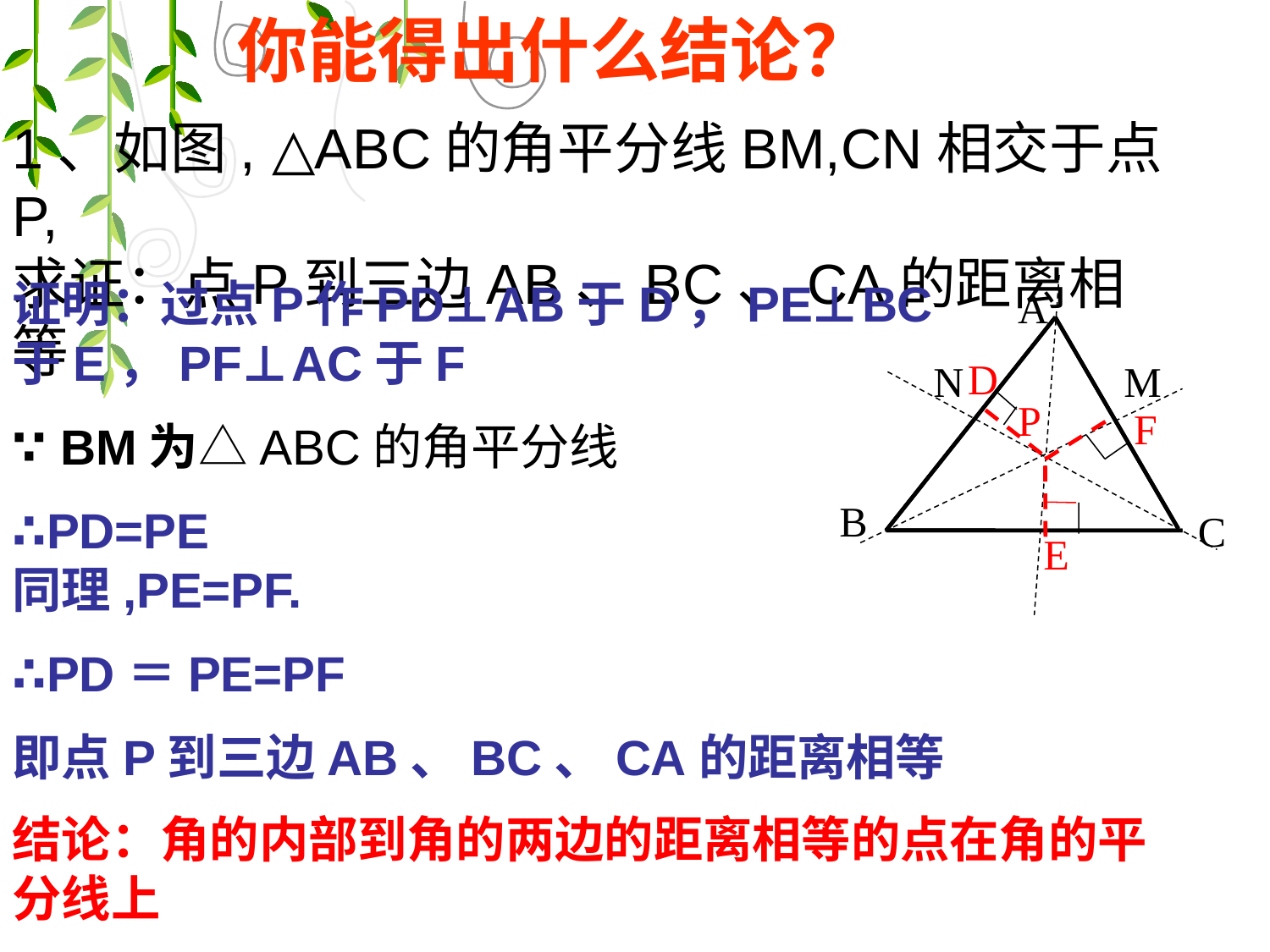

你能得出什么结论？
1、如图, △ABC的角平分线BM,CN相交于点P,
求证：点P到三边AB、BC、CA的距离相等
证明：过点P作PD⊥AB于D，PE⊥BC于E，PF⊥AC于F
∵ BM为△ABC的角平分线
∴PD=PE
同理,PE=PF.
∴PD＝PE=PF
即点P到三边AB、BC、CA的距离相等

A

P
B
C
N
M
D

F
E
结论：角的内部到角的两边的距离相等的点在角的平分线上